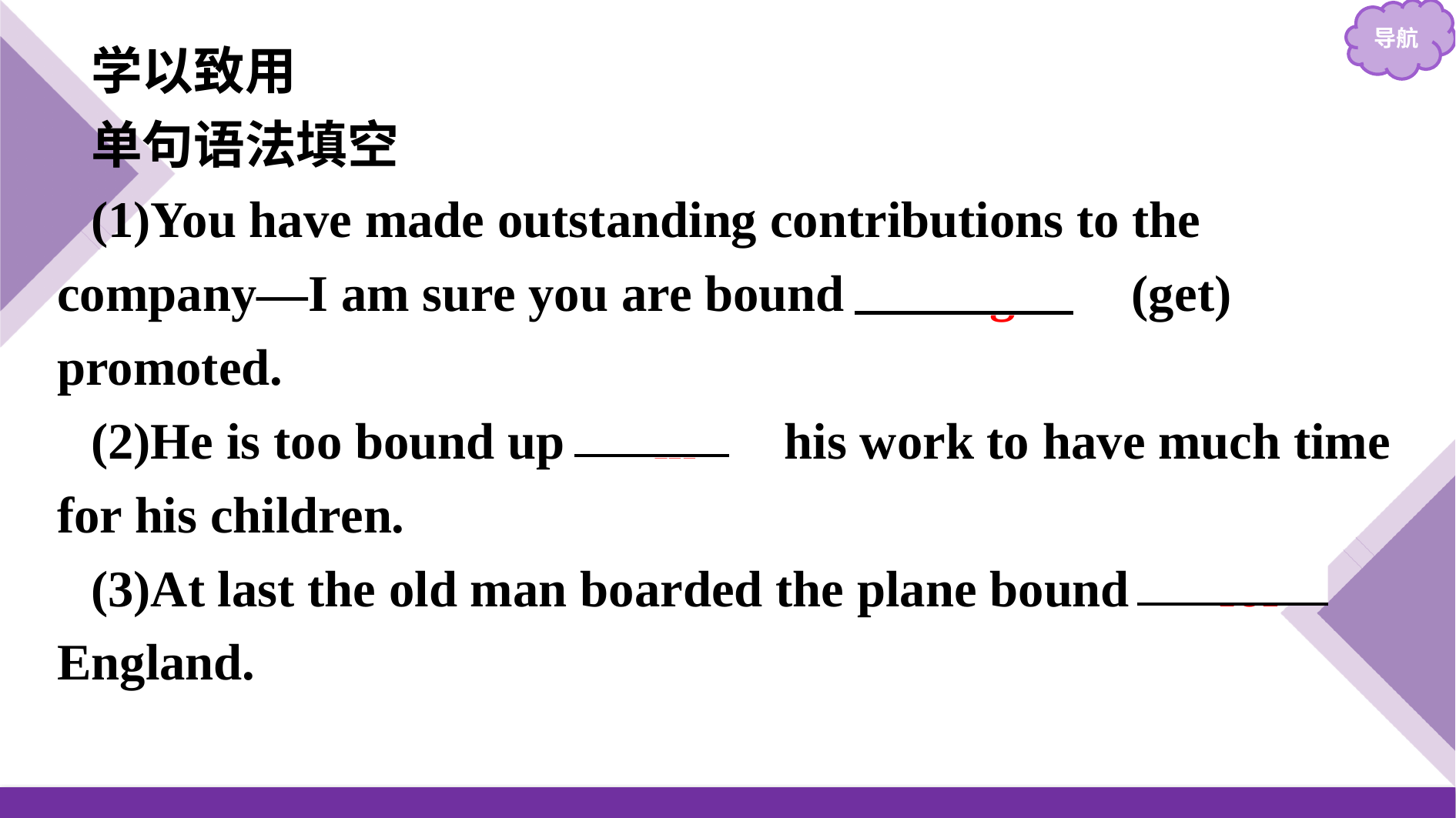

学以致用
单句语法填空
(1)You have made outstanding contributions to the company—I am sure you are bound 　to get　(get) promoted.
(2)He is too bound up 　in　 his work to have much time for his children.
(3)At last the old man boarded the plane bound 　for　 England.